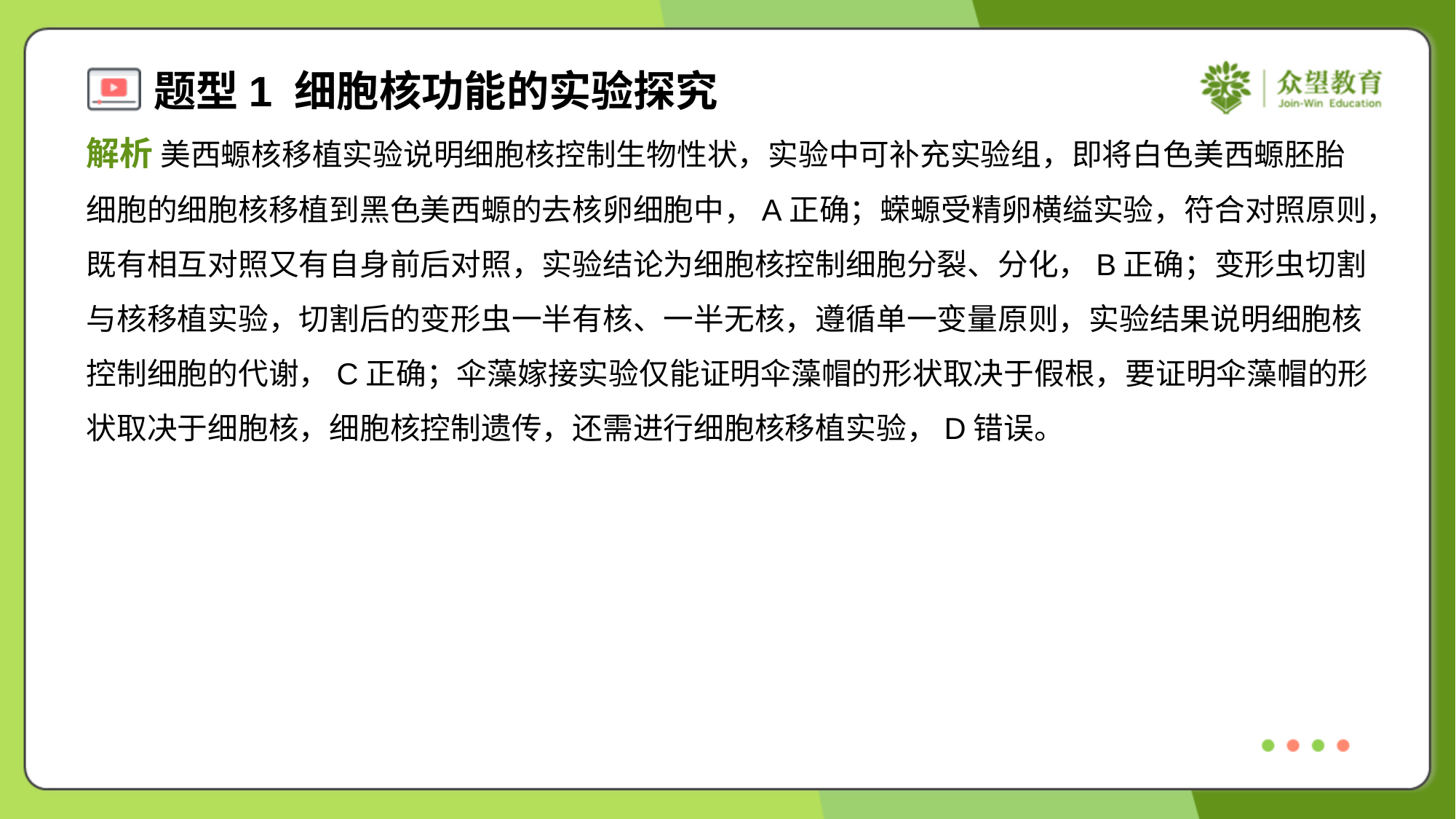

解析 美西螈核移植实验说明细胞核控制生物性状，实验中可补充实验组，即将白色美西螈胚胎
细胞的细胞核移植到黑色美西螈的去核卵细胞中，A正确；蝾螈受精卵横缢实验，符合对照原则，
既有相互对照又有自身前后对照，实验结论为细胞核控制细胞分裂、分化，B正确；变形虫切割
与核移植实验，切割后的变形虫一半有核、一半无核，遵循单一变量原则，实验结果说明细胞核
控制细胞的代谢，C正确；伞藻嫁接实验仅能证明伞藻帽的形状取决于假根，要证明伞藻帽的形
状取决于细胞核，细胞核控制遗传，还需进行细胞核移植实验，D错误。